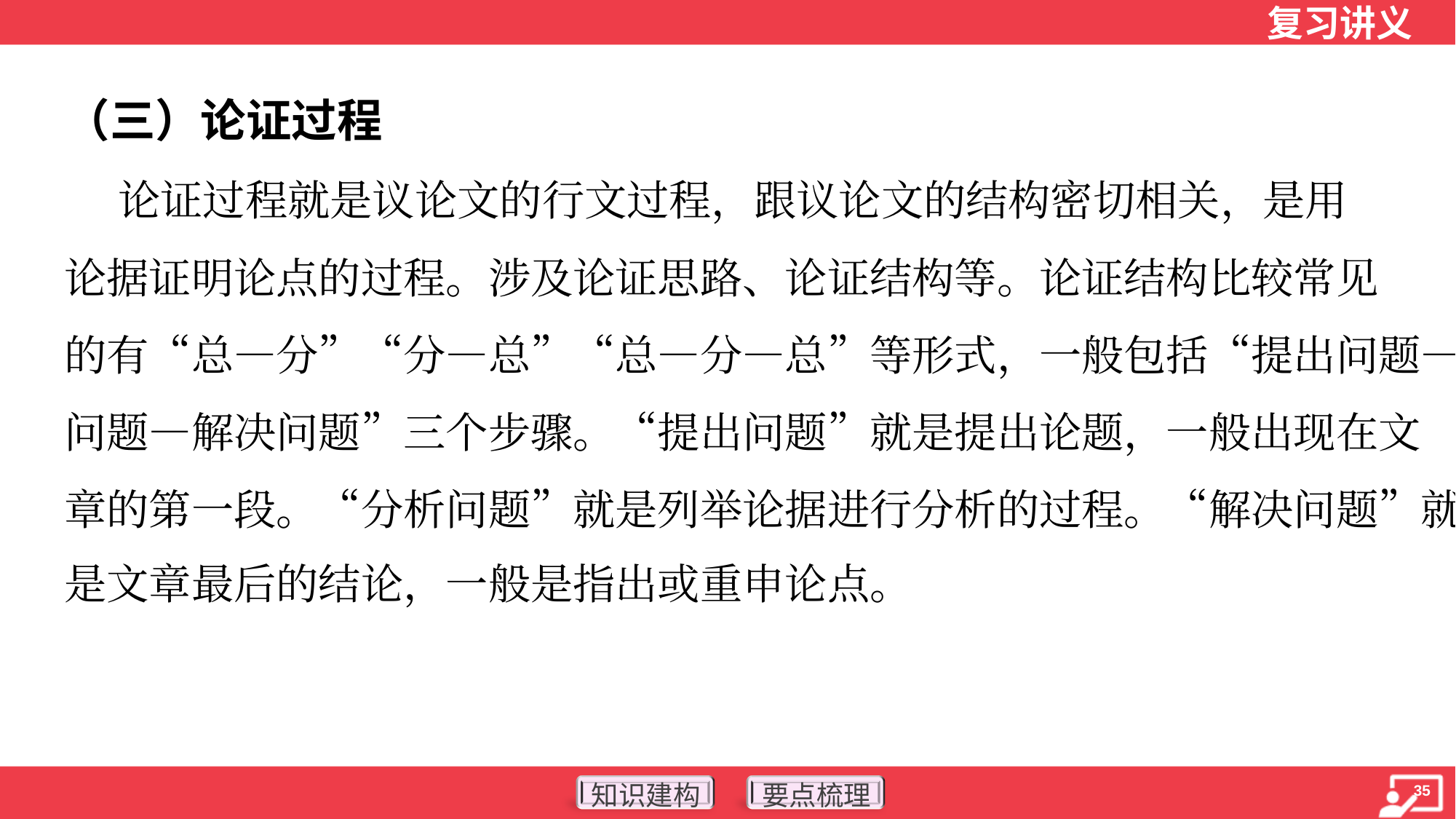

（三）论证过程
    论证过程就是议论文的行文过程，跟议论文的结构密切相关，是用
论据证明论点的过程。涉及论证思路、论证结构等。论证结构比较常见
的有“总—分”“分—总”“总—分—总”等形式，一般包括“提出问题—分析
问题—解决问题”三个步骤。“提出问题”就是提出论题，一般出现在文
章的第一段。“分析问题”就是列举论据进行分析的过程。“解决问题”就
是文章最后的结论，一般是指出或重申论点。